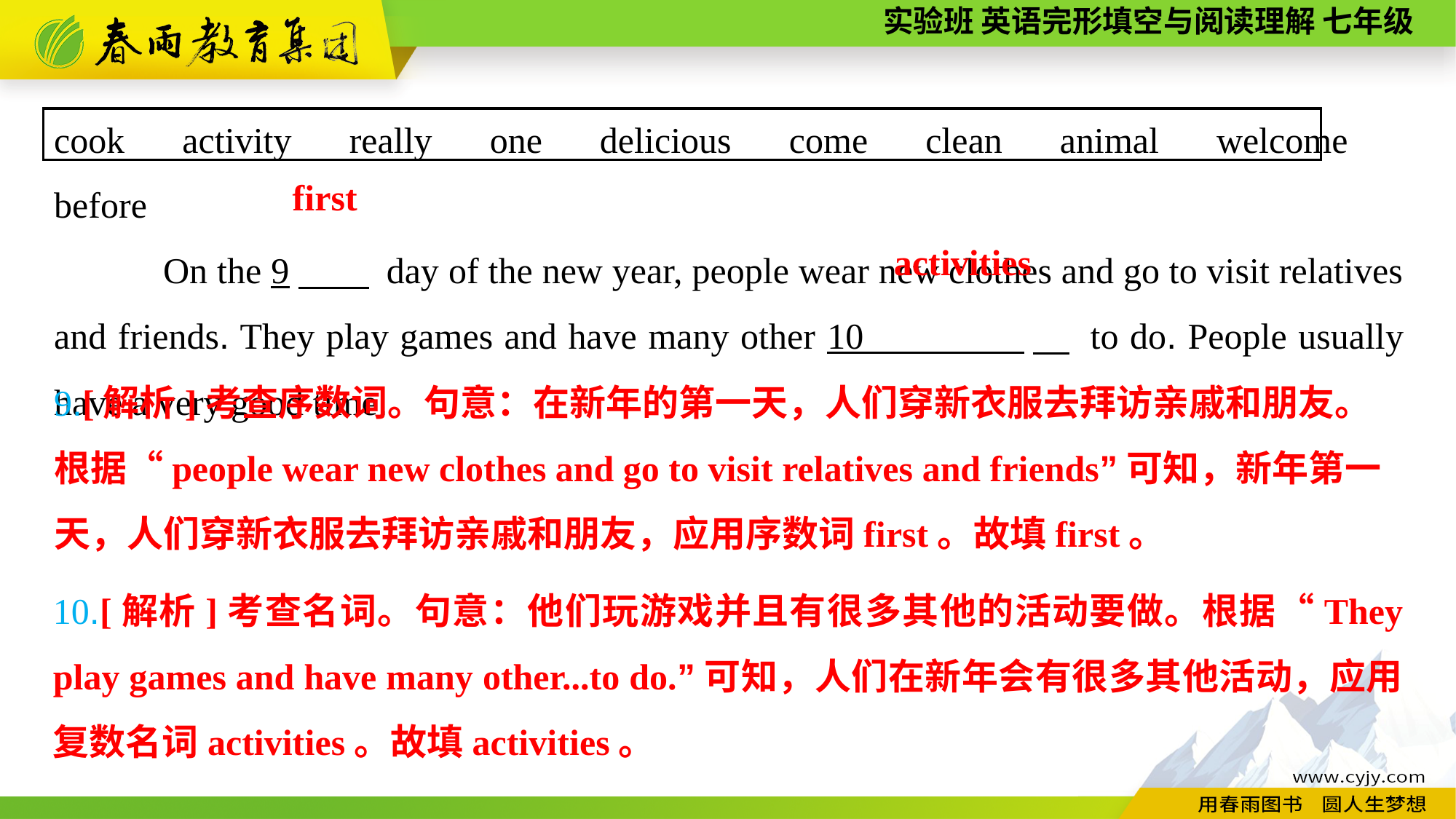

cook　activity　really　one　delicious　come　clean　animal　welcome　before
On the 9　     day of the new year, people wear new clothes and go to visit relatives and friends. They play games and have many other 10              　 to do. People usually have a very good time.

 first
activities
9.[解析]考查序数词。句意：在新年的第一天，人们穿新衣服去拜访亲戚和朋友。根据“people wear new clothes and go to visit relatives and friends”可知，新年第一
天，人们穿新衣服去拜访亲戚和朋友，应用序数词first。故填first。
10.[解析]考查名词。句意：他们玩游戏并且有很多其他的活动要做。根据“They play games and have many other...to do.”可知，人们在新年会有很多其他活动，应用复数名词activities。故填activities。